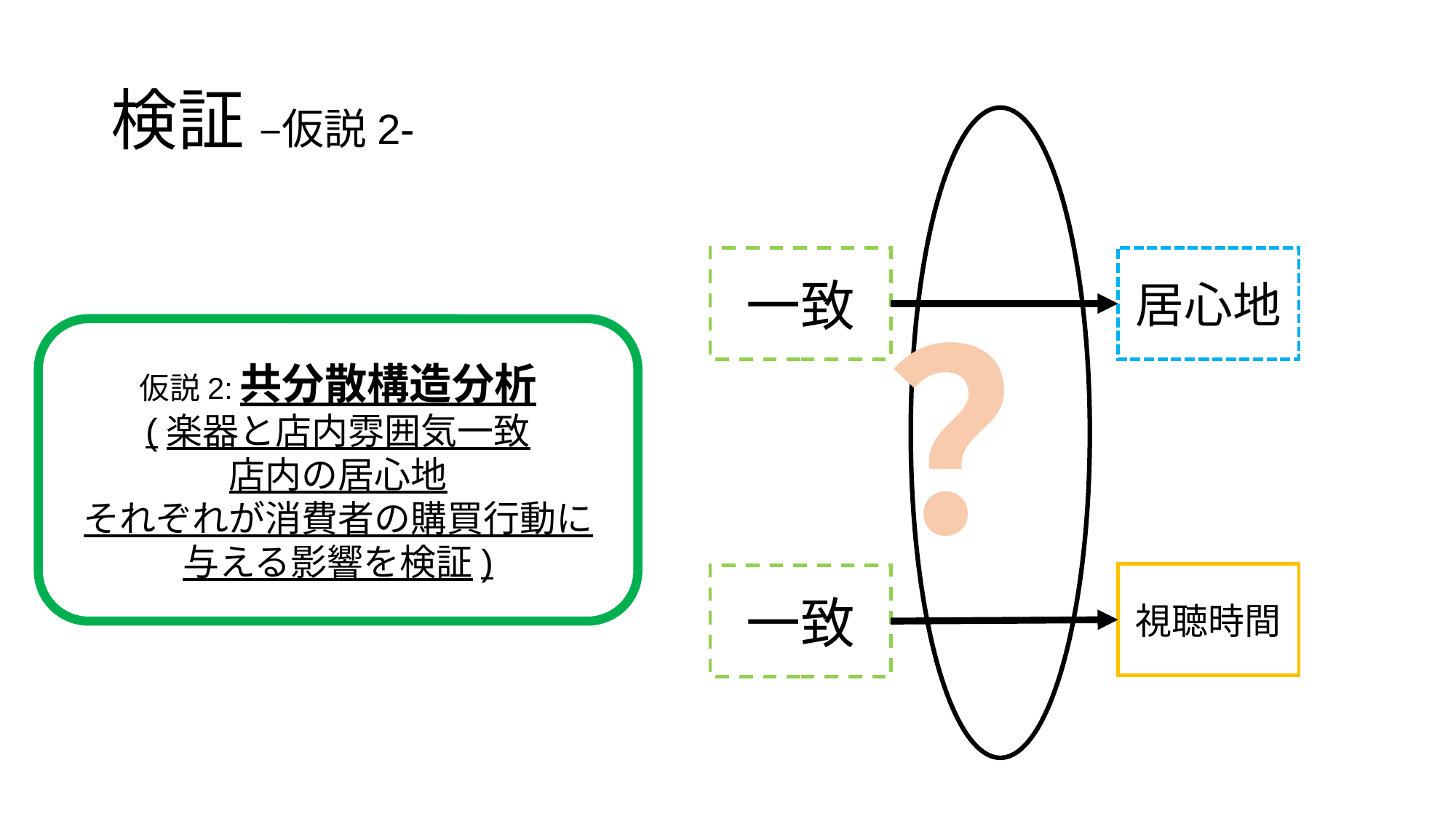

# 検証 –仮説2-

一致
居心地
？
仮説2:共分散構造分析
(楽器と店内雰囲気一致
店内の居心地
それぞれが消費者の購買行動に
与える影響を検証)
視聴時間
一致